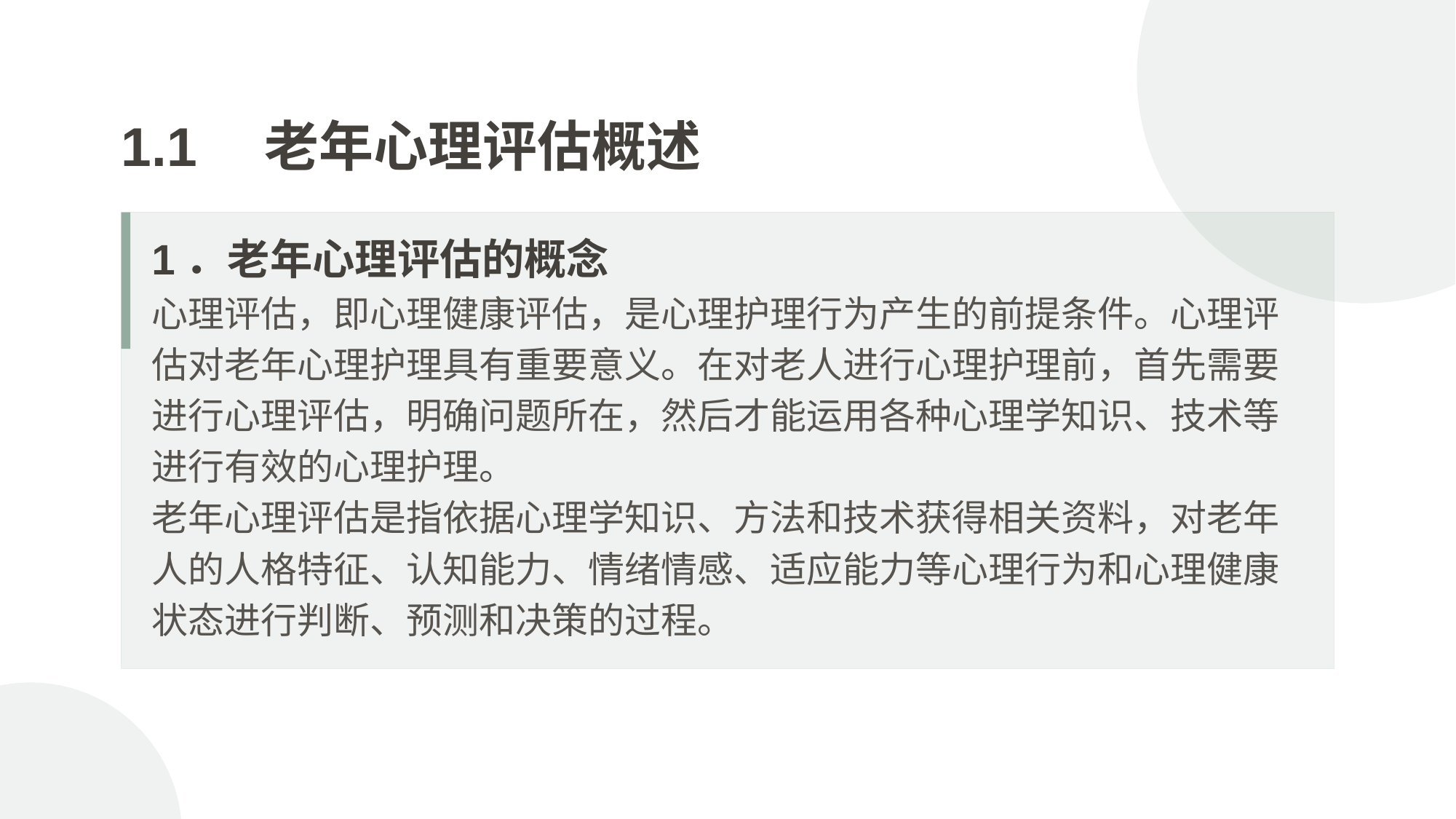

1.1　老年心理评估概述

1．老年心理评估的概念
心理评估，即心理健康评估，是心理护理行为产生的前提条件。心理评估对老年心理护理具有重要意义。在对老人进行心理护理前，首先需要进行心理评估，明确问题所在，然后才能运用各种心理学知识、技术等进行有效的心理护理。
老年心理评估是指依据心理学知识、方法和技术获得相关资料，对老年人的人格特征、认知能力、情绪情感、适应能力等心理行为和心理健康状态进行判断、预测和决策的过程。